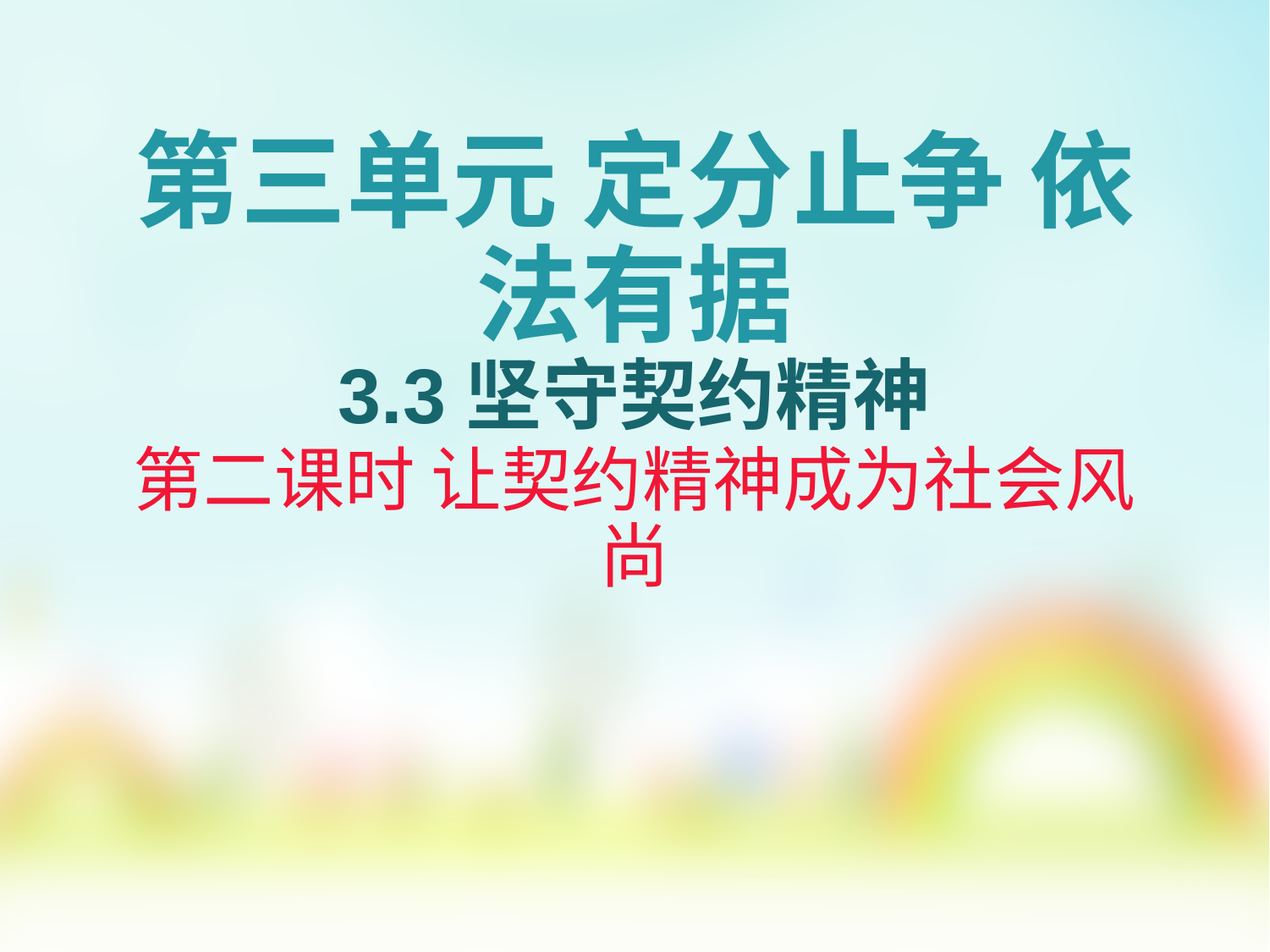

# 第三单元 定分止争 依法有据 3.3坚守契约精神
第二课时 让契约精神成为社会风尚